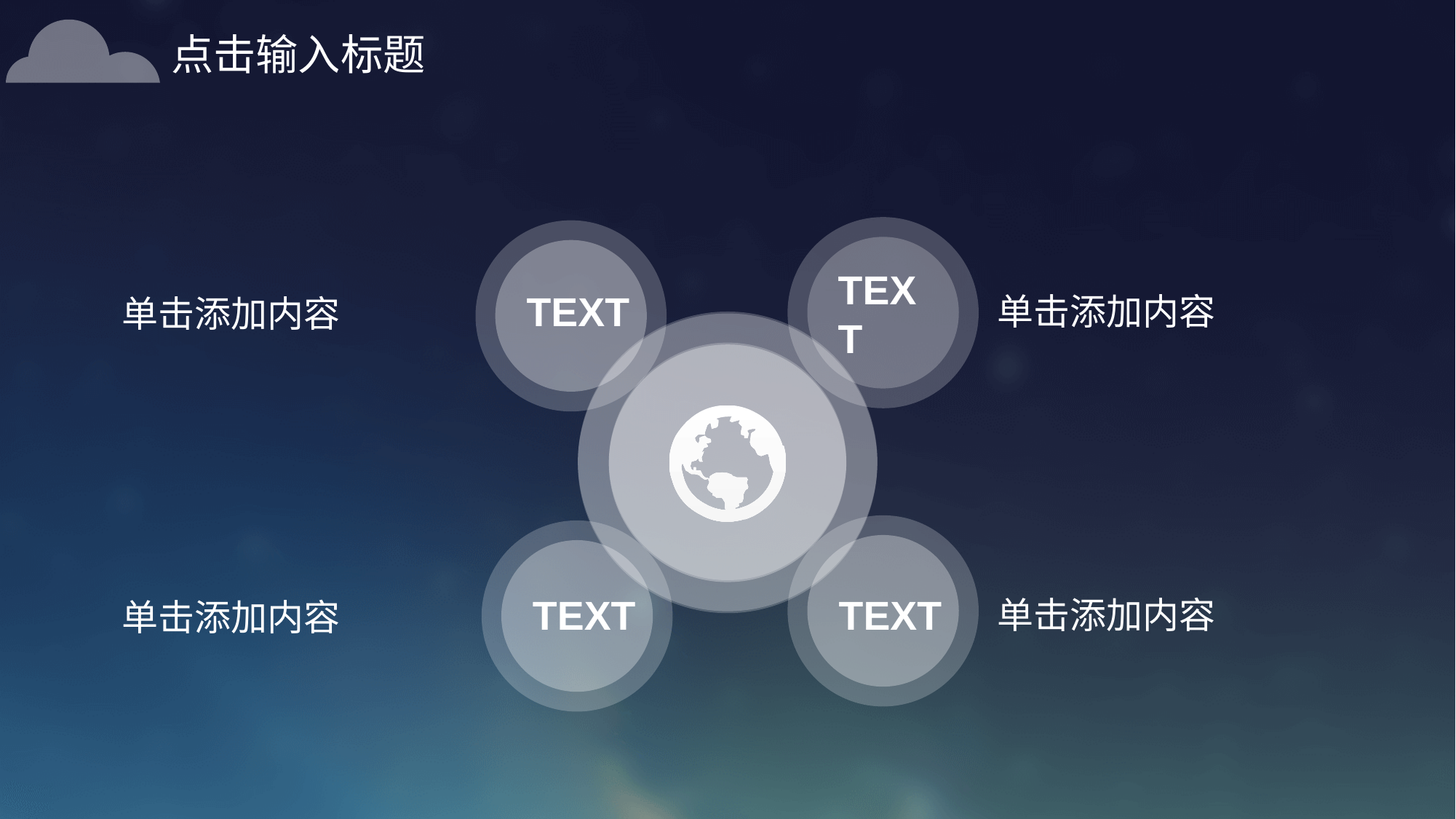

点击输入标题

TEXT

TEXT
单击添加内容
单击添加内容

TEXT

TEXT
单击添加内容
单击添加内容